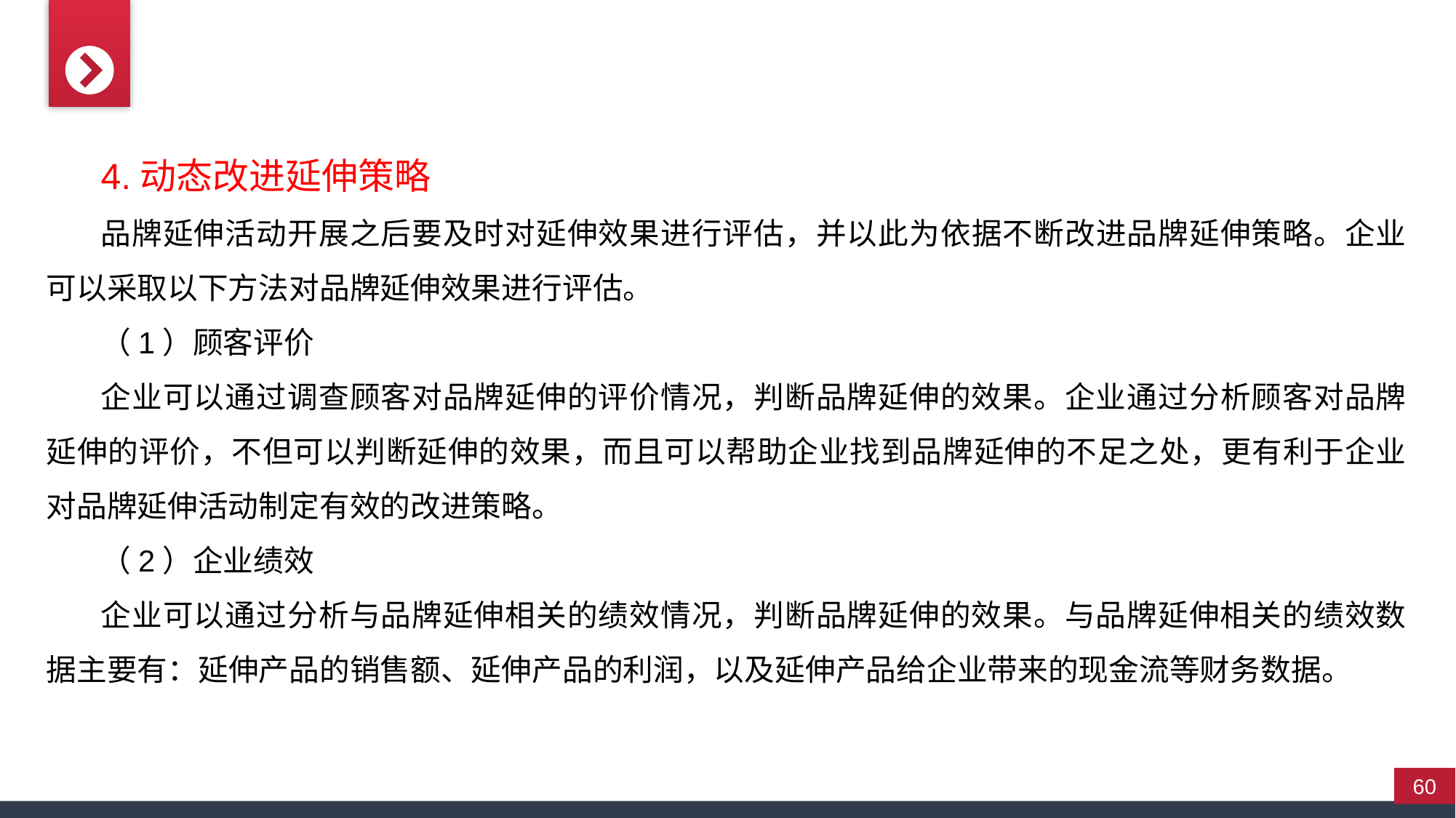

4.动态改进延伸策略
品牌延伸活动开展之后要及时对延伸效果进行评估，并以此为依据不断改进品牌延伸策略。企业可以采取以下方法对品牌延伸效果进行评估。
（1）顾客评价
企业可以通过调查顾客对品牌延伸的评价情况，判断品牌延伸的效果。企业通过分析顾客对品牌延伸的评价，不但可以判断延伸的效果，而且可以帮助企业找到品牌延伸的不足之处，更有利于企业对品牌延伸活动制定有效的改进策略。
（2）企业绩效
企业可以通过分析与品牌延伸相关的绩效情况，判断品牌延伸的效果。与品牌延伸相关的绩效数据主要有：延伸产品的销售额、延伸产品的利润，以及延伸产品给企业带来的现金流等财务数据。